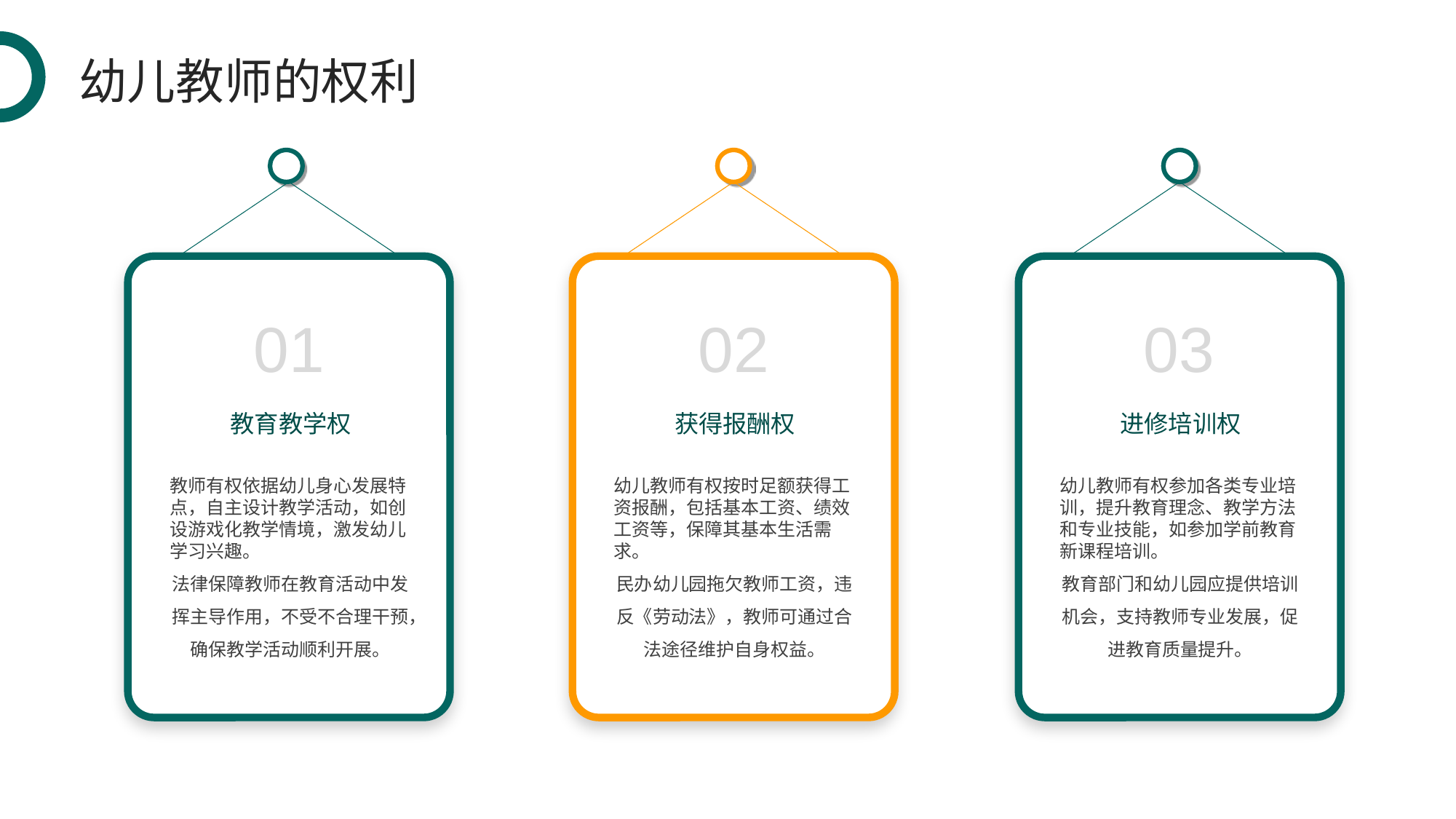

幼儿教师的权利

01
02
03
教育教学权
获得报酬权
进修培训权
教师有权依据幼儿身心发展特点，自主设计教学活动，如创设游戏化教学情境，激发幼儿学习兴趣。
法律保障教师在教育活动中发挥主导作用，不受不合理干预，确保教学活动顺利开展。
幼儿教师有权按时足额获得工资报酬，包括基本工资、绩效工资等，保障其基本生活需求。
民办幼儿园拖欠教师工资，违反《劳动法》，教师可通过合法途径维护自身权益。
幼儿教师有权参加各类专业培训，提升教育理念、教学方法和专业技能，如参加学前教育新课程培训。
教育部门和幼儿园应提供培训机会，支持教师专业发展，促进教育质量提升。